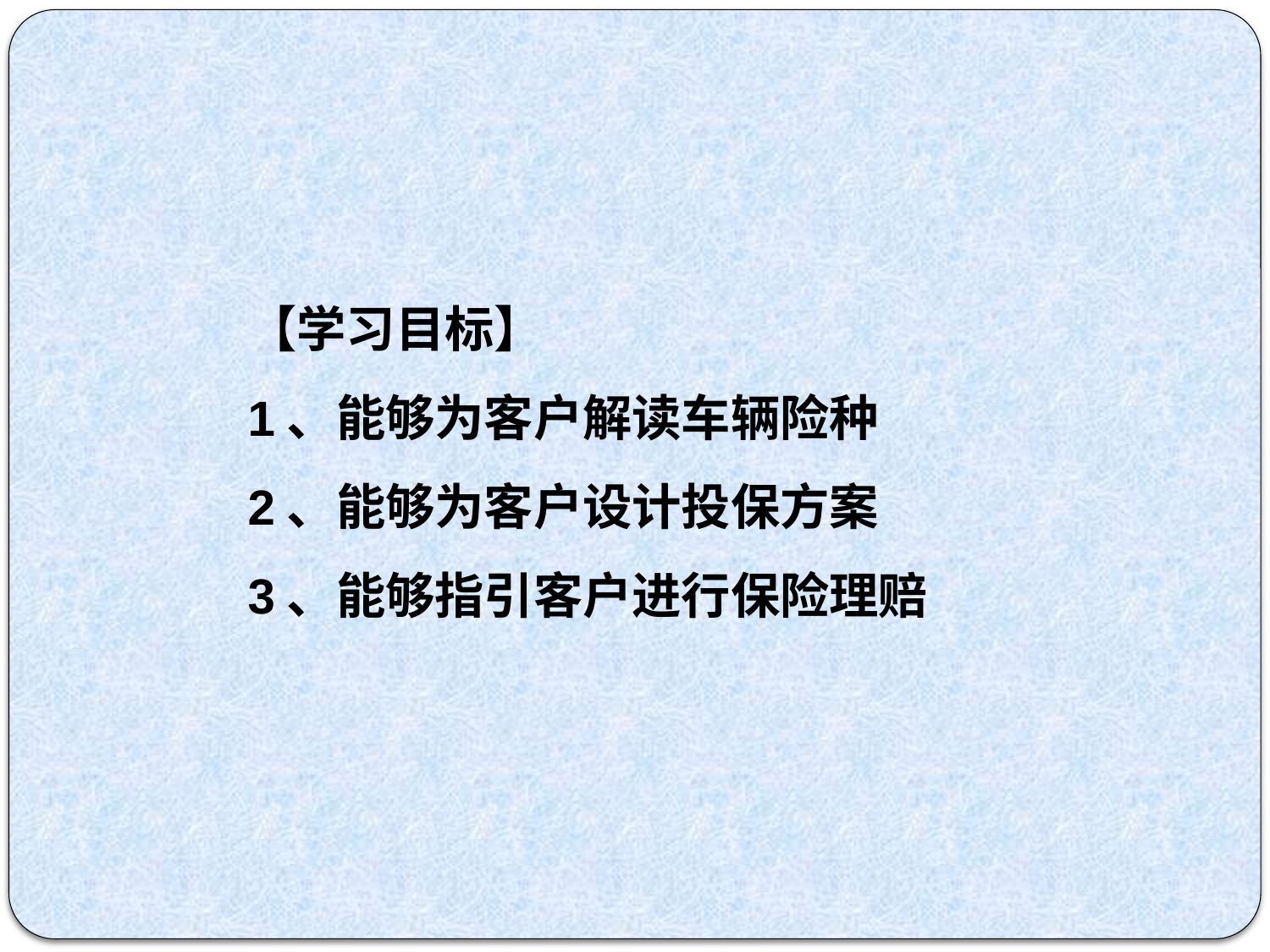

【学习目标】
1、能够为客户解读车辆险种
2、能够为客户设计投保方案
3、能够指引客户进行保险理赔